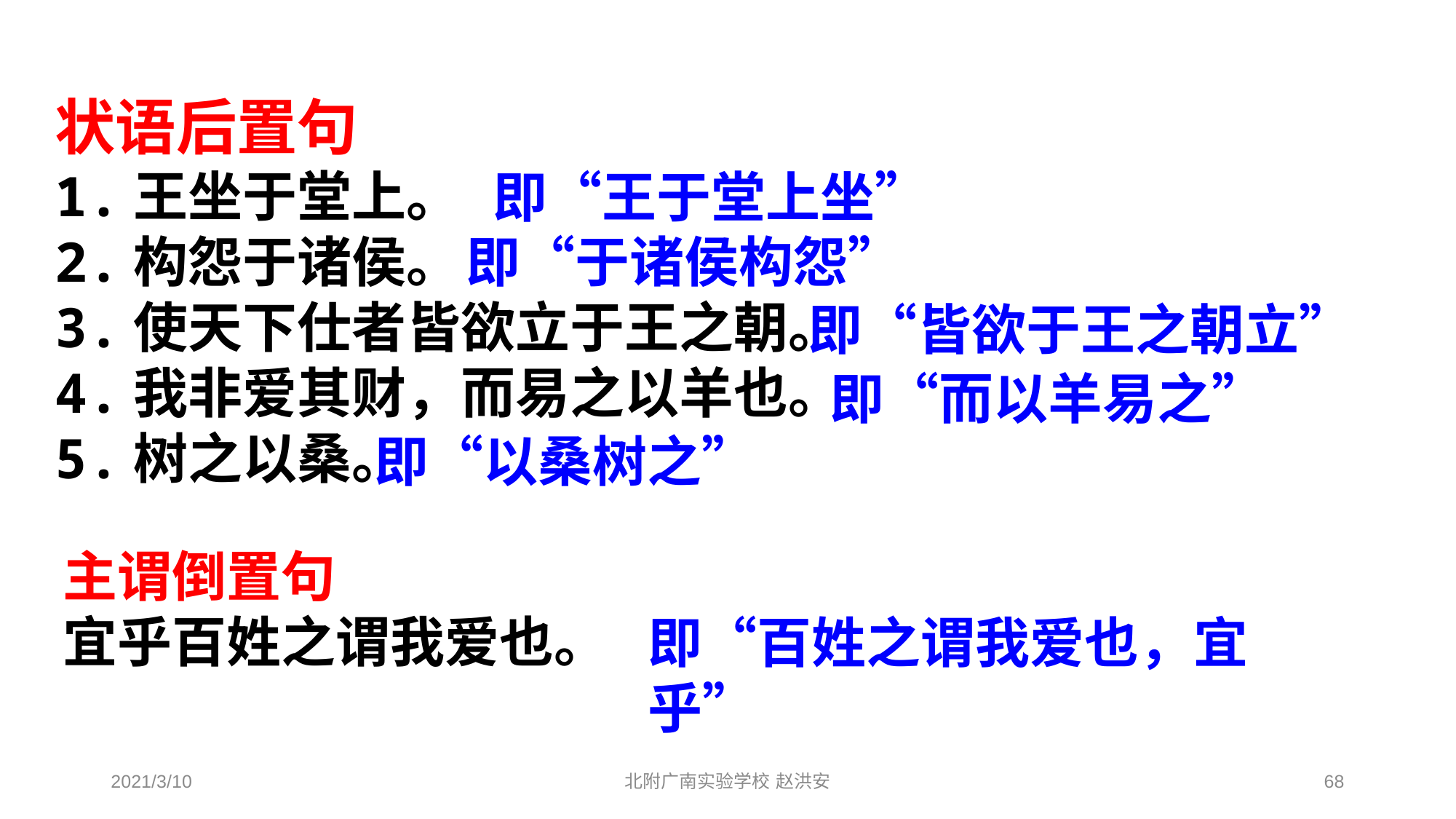

状语后置句
1.王坐于堂上。
2.构怨于诸侯。
3.使天下仕者皆欲立于王之朝。
4.我非爱其财，而易之以羊也。
5.树之以桑。
即“王于堂上坐”
即“于诸侯构怨”
即“皆欲于王之朝立”
即“而以羊易之”
即“以桑树之”
主谓倒置句
宜乎百姓之谓我爱也。
即“百姓之谓我爱也，宜乎”
2021/3/10
北附广南实验学校 赵洪安
68